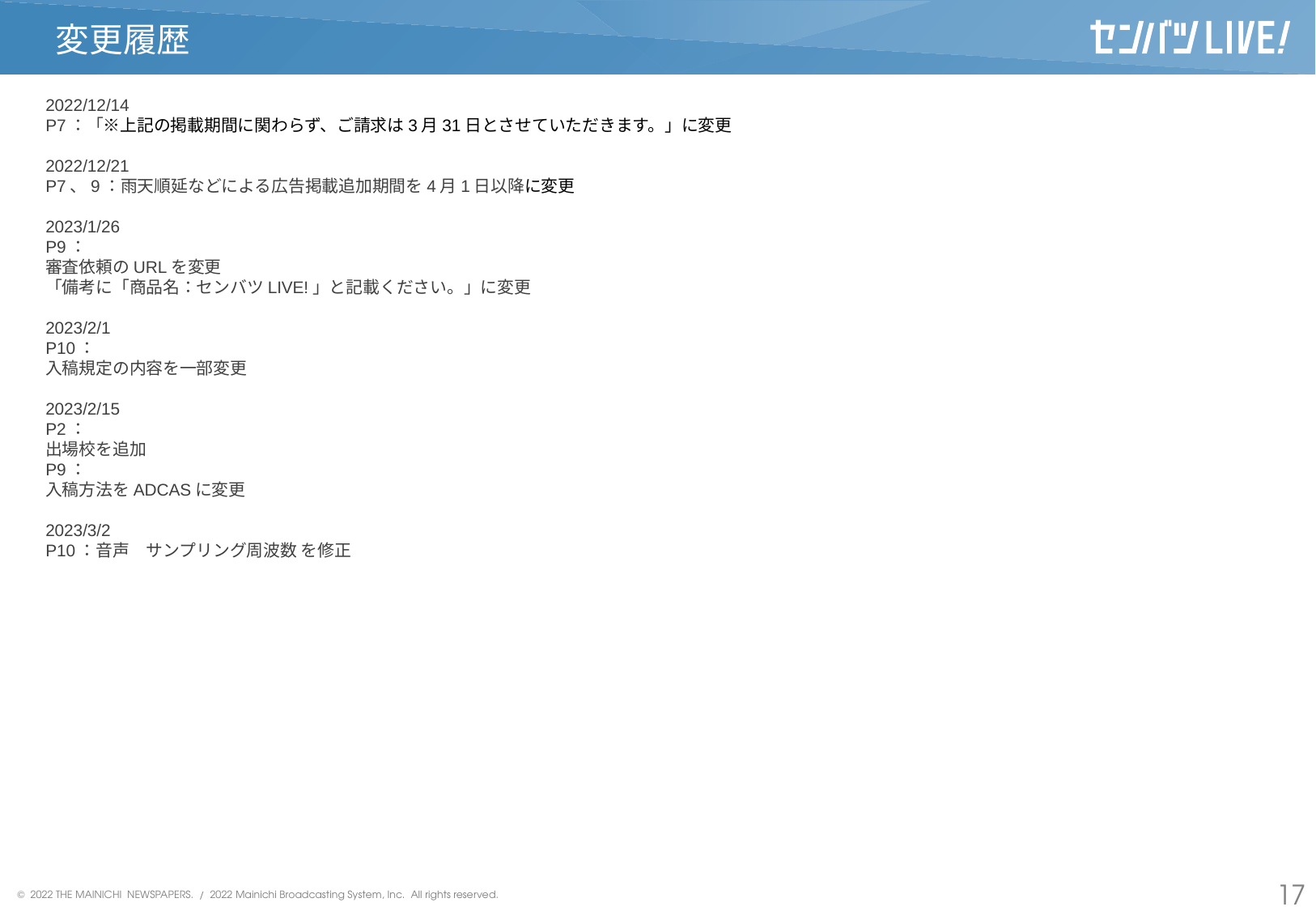

変更履歴
2022/12/14
P7：「※上記の掲載期間に関わらず、ご請求は3月31日とさせていただきます。」に変更

2022/12/21
P7、9：雨天順延などによる広告掲載追加期間を4月1日以降に変更

2023/1/26
P9：
審査依頼のURLを変更
「備考に「商品名：センバツLIVE!」と記載ください。」に変更

2023/2/1
P10：
入稿規定の内容を一部変更

2023/2/15
P2：
出場校を追加
P9：
入稿方法をADCASに変更

2023/3/2
P10：音声　サンプリング周波数 を修正